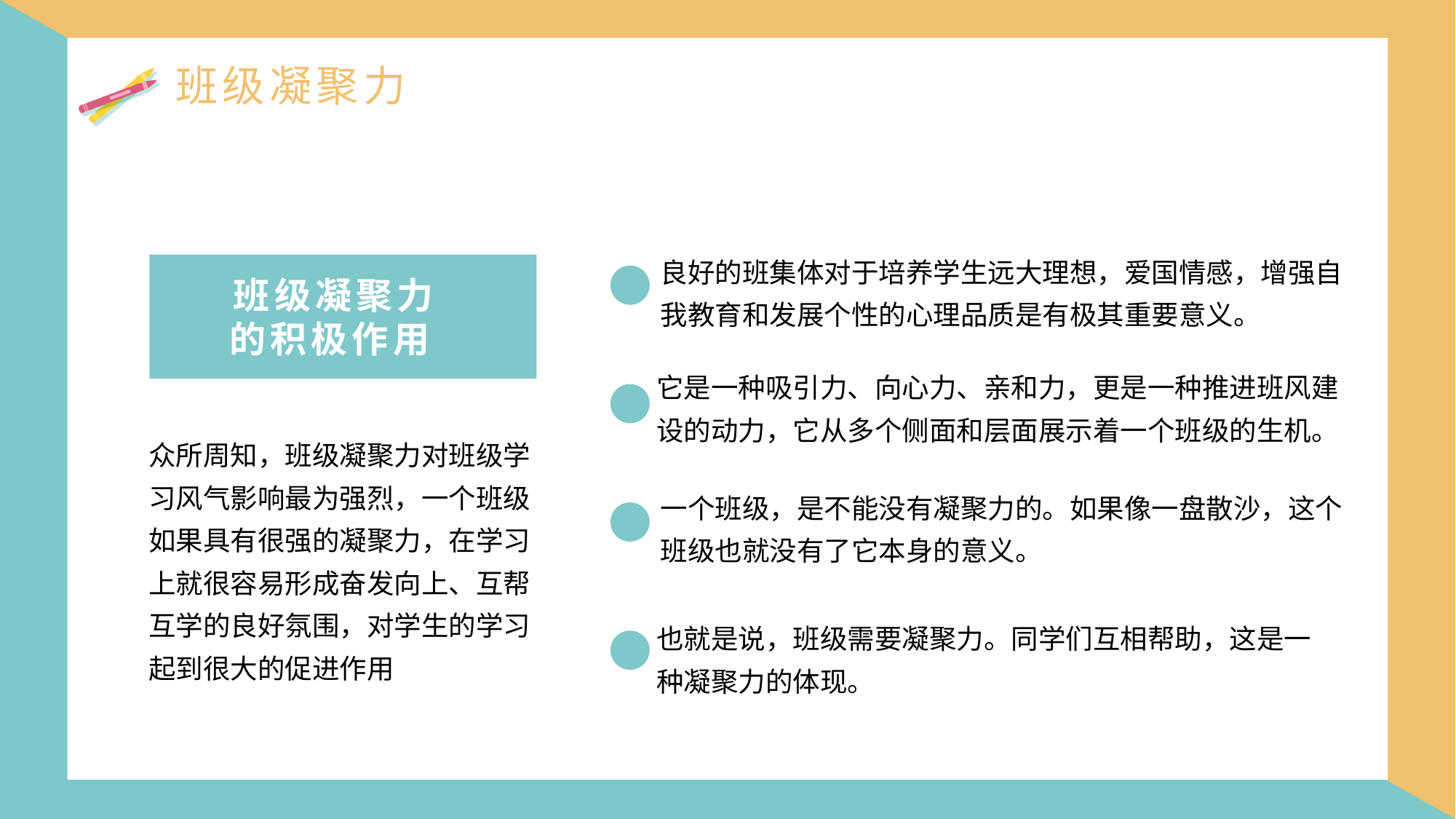

良好的班集体对于培养学生远大理想，爱国情感，增强自我教育和发展个性的心理品质是有极其重要意义。

它是一种吸引力、向心力、亲和力，更是一种推进班风建设的动力，它从多个侧面和层面展示着一个班级的生机。
一个班级，是不能没有凝聚力的。如果像一盘散沙，这个班级也就没有了它本身的意义。
也就是说，班级需要凝聚力。同学们互相帮助，这是一种凝聚力的体现。

班级凝聚力的积极作用
众所周知，班级凝聚力对班级学习风气影响最为强烈，一个班级如果具有很强的凝聚力，在学习上就很容易形成奋发向上、互帮互学的良好氛围，对学生的学习起到很大的促进作用